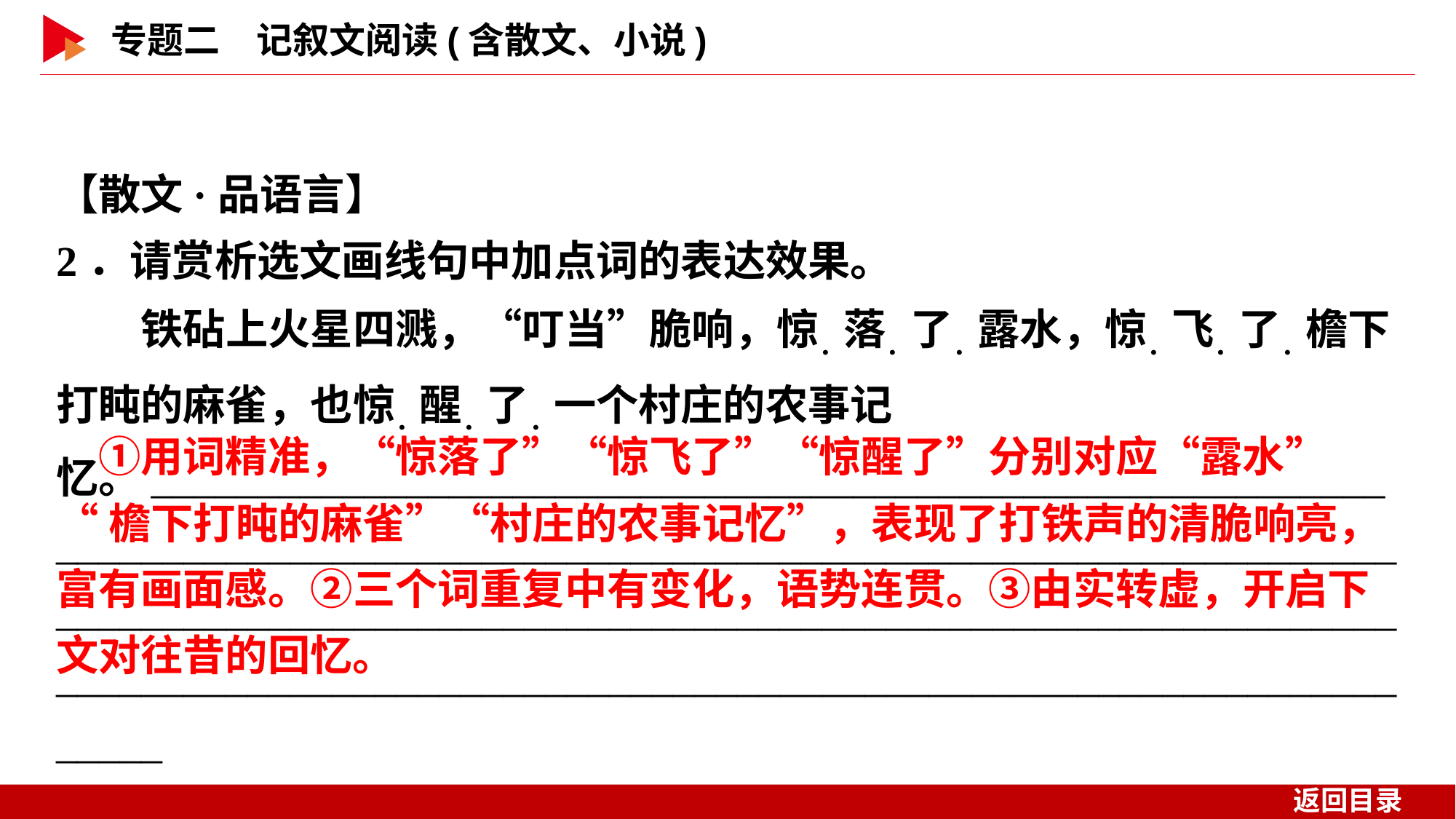

【散文·品语言】
2．请赏析选文画线句中加点词的表达效果。
　　铁砧上火星四溅，“叮当”脆响，惊．落．了．露水，惊．飞．了．檐下打盹的麻雀，也惊．醒．了．一个村庄的农事记忆。____________________________________________________________________________________________________________________________________________________________________________________________________________________________________________________________
　①用词精准，“惊落了”“惊飞了”“惊醒了”分别对应“露水”
“檐下打盹的麻雀”“村庄的农事记忆”，表现了打铁声的清脆响亮，富有画面感。②三个词重复中有变化，语势连贯。③由实转虚，开启下文对往昔的回忆。